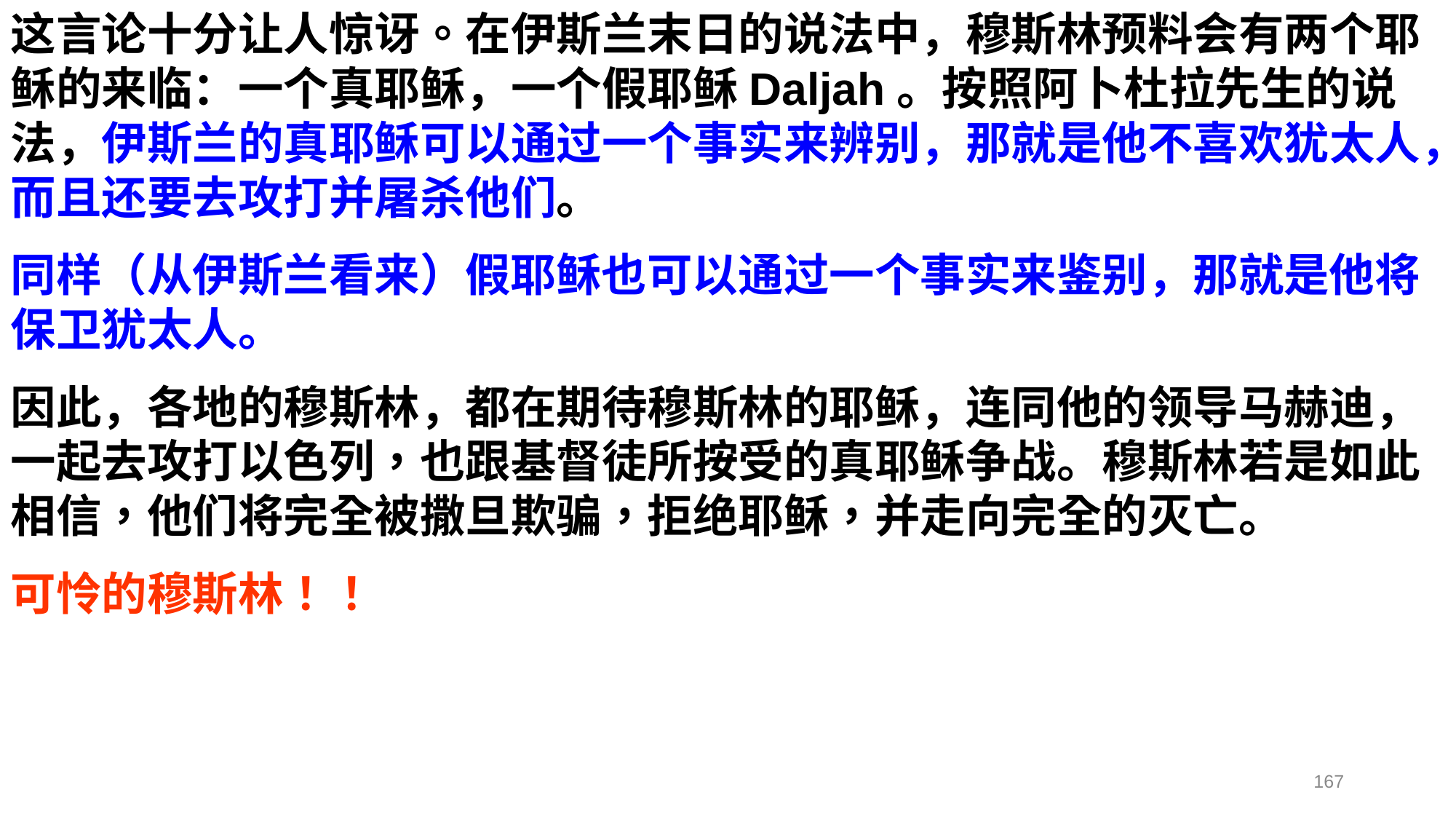

这言论十分让人惊讶。在伊斯兰末日的说法中，穆斯林预料会有两个耶稣的来临：一个真耶稣，一个假耶稣Daljah。按照阿卜杜拉先生的说法，伊斯兰的真耶稣可以通过一个事实来辨别，那就是他不喜欢犹太人，而且还要去攻打并屠杀他们。
同样（从伊斯兰看来）假耶稣也可以通过一个事实来鉴别，那就是他将保卫犹太人。
因此，各地的穆斯林，都在期待穆斯林的耶稣，连同他的领导马赫迪，一起去攻打以色列，也跟基督徒所按受的真耶稣争战。穆斯林若是如此相信，他们将完全被撒旦欺骗，拒绝耶稣，并走向完全的灭亡。
可怜的穆斯林！！
167